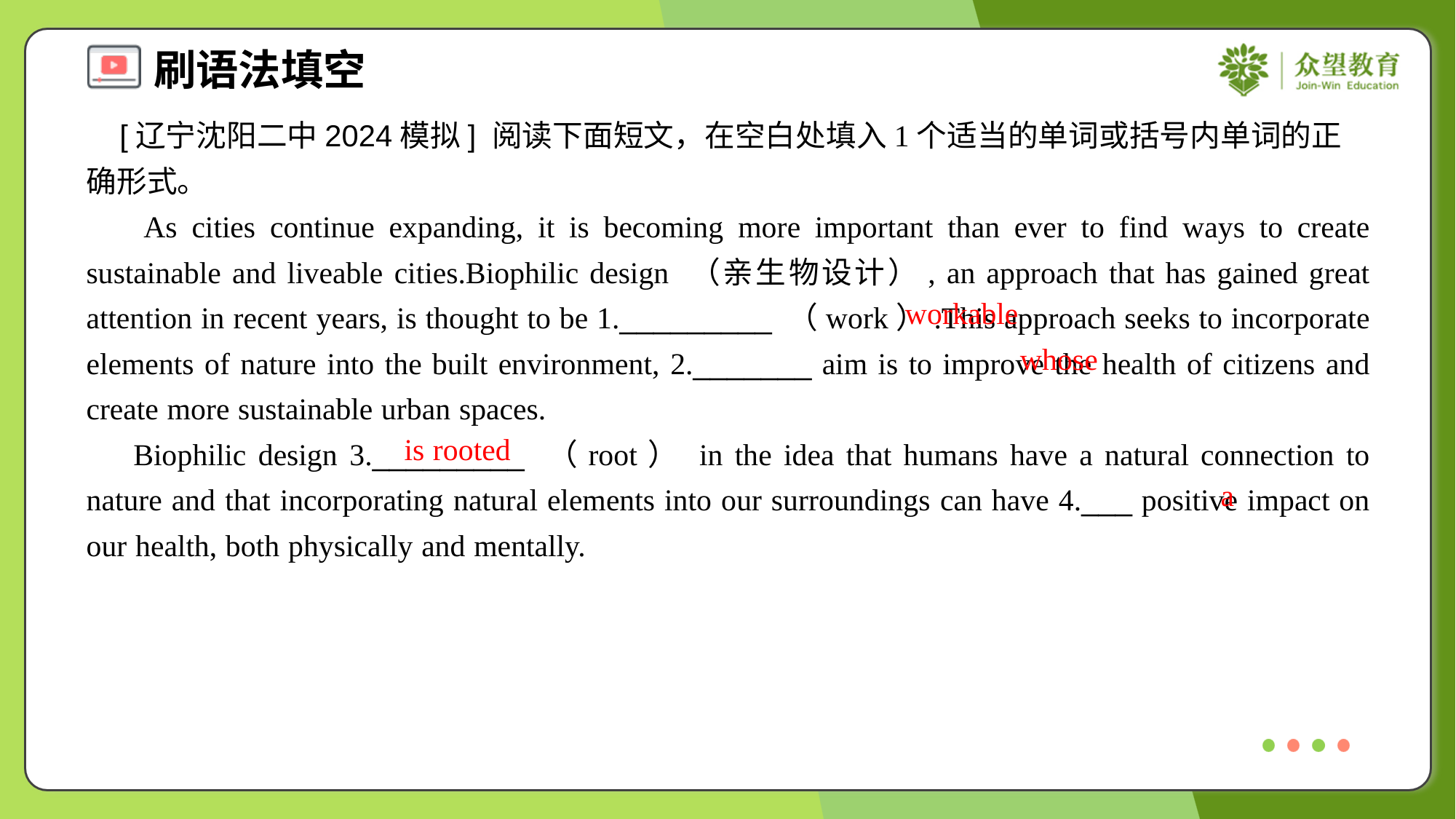

[辽宁沈阳二中2024模拟] 阅读下面短文，在空白处填入1个适当的单词或括号内单词的正确形式。
    As cities continue expanding, it is becoming more important than ever to find ways to create sustainable and liveable cities.Biophilic design （亲生物设计）, an approach that has gained great attention in recent years, is thought to be 1._________ （work）.This approach seeks to incorporate elements of nature into the built environment, 2._______ aim is to improve the health of citizens and create more sustainable urban spaces.
    Biophilic design 3._________ （root） in the idea that humans have a natural connection to nature and that incorporating natural elements into our surroundings can have 4.___ positive impact on our health, both physically and mentally.

workable
whose
is rooted
a